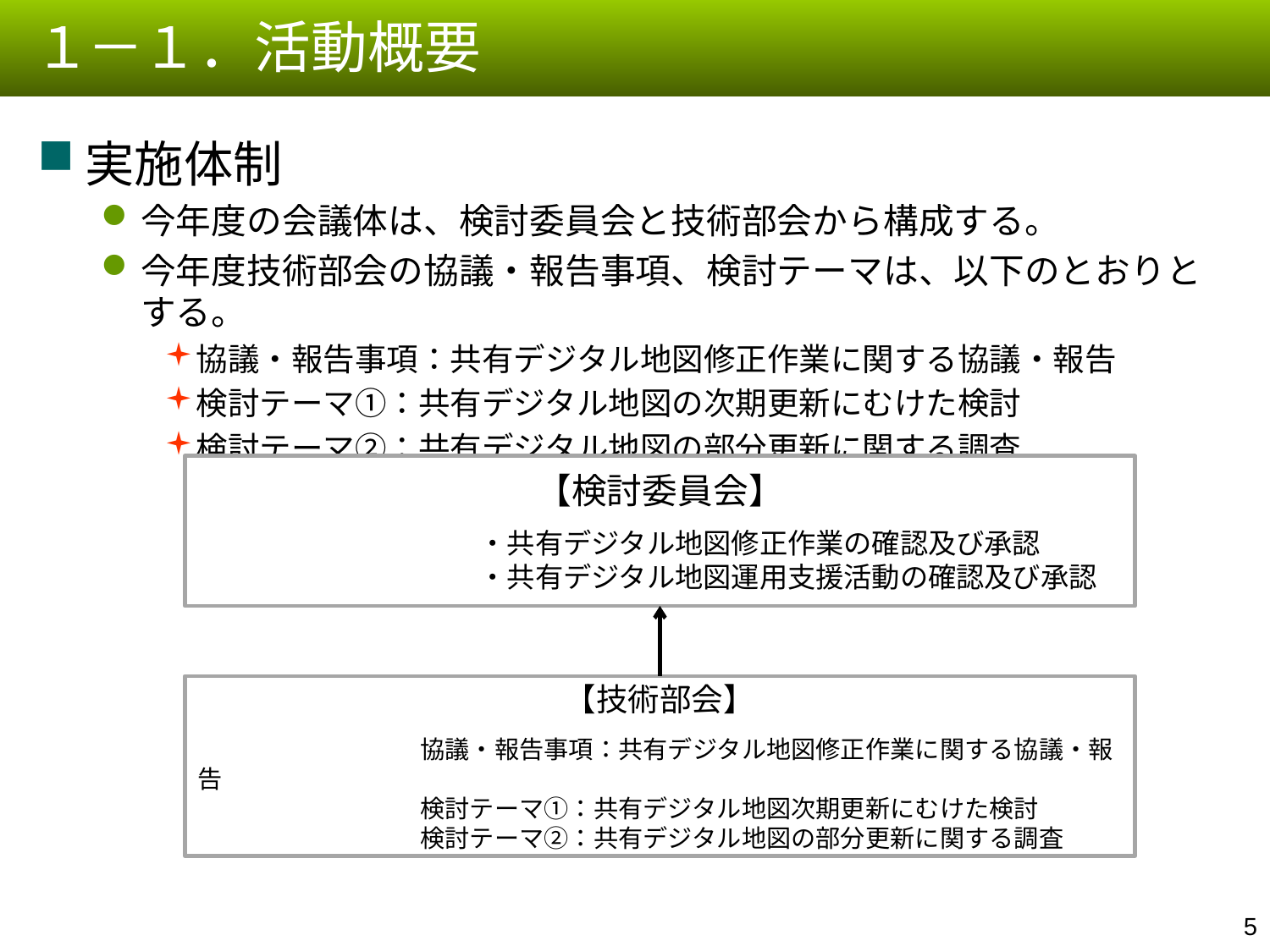

１－１．活動概要
実施体制
今年度の会議体は、検討委員会と技術部会から構成する。
今年度技術部会の協議・報告事項、検討テーマは、以下のとおりとする。
協議・報告事項：共有デジタル地図修正作業に関する協議・報告
検討テーマ①：共有デジタル地図の次期更新にむけた検討
検討テーマ②：共有デジタル地図の部分更新に関する調査
【検討委員会】

　　　　　　　　　　・共有デジタル地図修正作業の確認及び承認
　　　　　　　　　　・共有デジタル地図運用支援活動の確認及び承認
【技術部会】

　　　　　　　　　協議・報告事項：共有デジタル地図修正作業に関する協議・報告
　　　　　　　　　検討テーマ①：共有デジタル地図次期更新にむけた検討
　　　　　　　　　検討テーマ②：共有デジタル地図の部分更新に関する調査
5